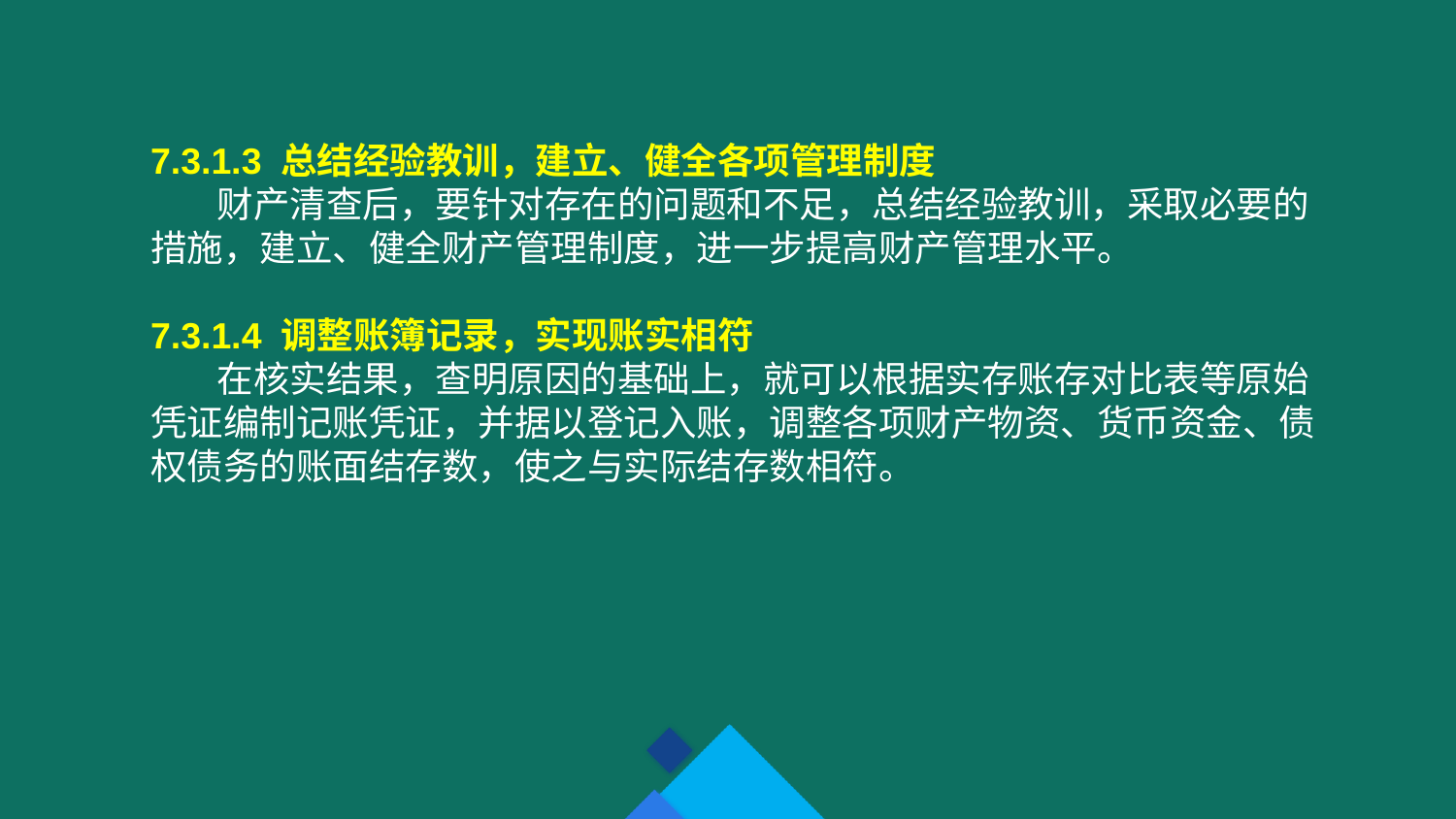

7.3.1.3 总结经验教训，建立、健全各项管理制度
       财产清查后，要针对存在的问题和不足，总结经验教训，采取必要的措施，建立、健全财产管理制度，进一步提高财产管理水平。

7.3.1.4 调整账簿记录，实现账实相符
       在核实结果，查明原因的基础上，就可以根据实存账存对比表等原始凭证编制记账凭证，并据以登记入账，调整各项财产物资、货币资金、债权债务的账面结存数，使之与实际结存数相符。